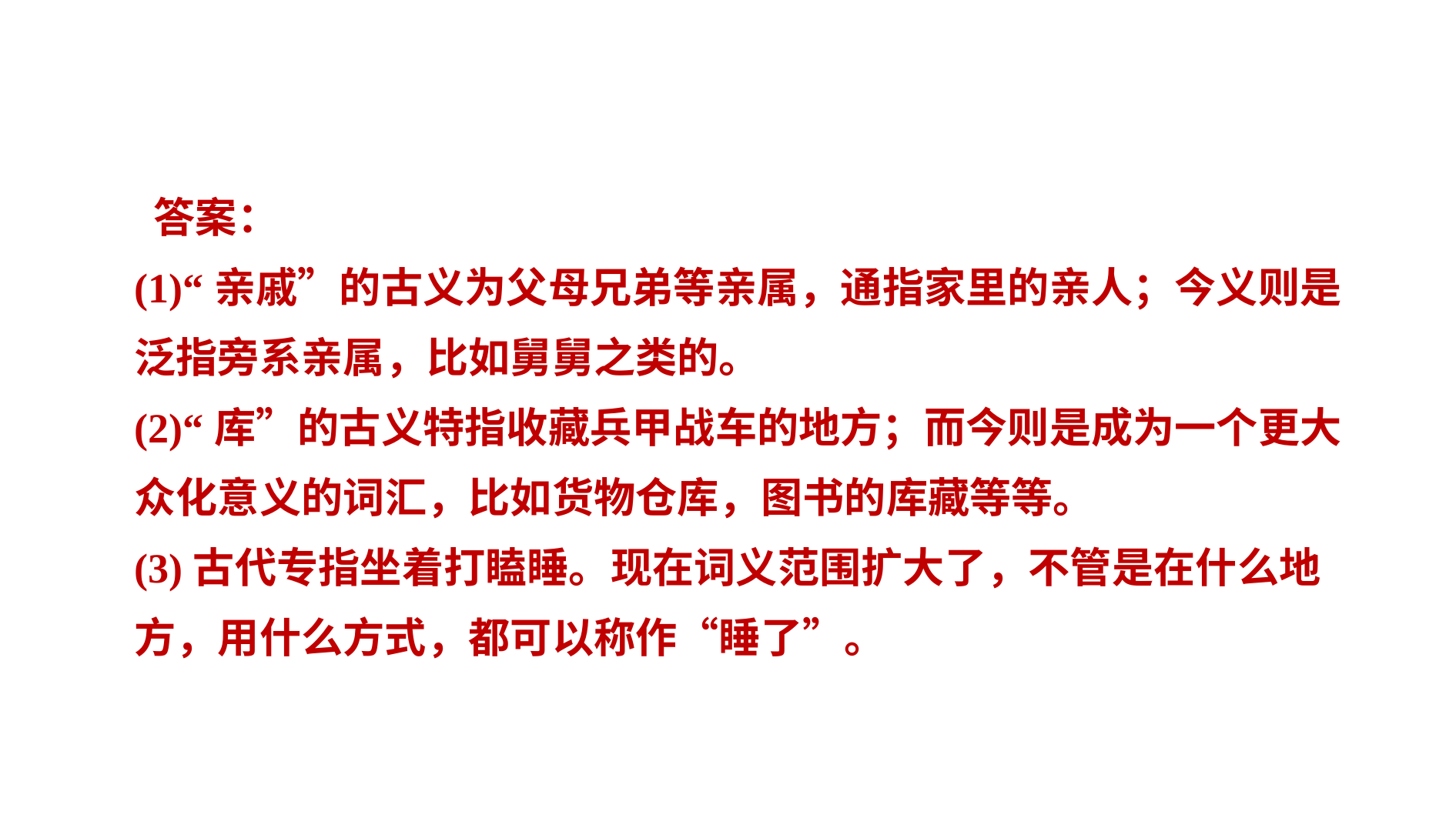

答案：
(1)“亲戚”的古义为父母兄弟等亲属，通指家里的亲人；今义则是泛指旁系亲属，比如舅舅之类的。
(2)“库”的古义特指收藏兵甲战车的地方；而今则是成为一个更大众化意义的词汇，比如货物仓库，图书的库藏等等。
(3)古代专指坐着打瞌睡。现在词义范围扩大了，不管是在什么地方，用什么方式，都可以称作“睡了”。